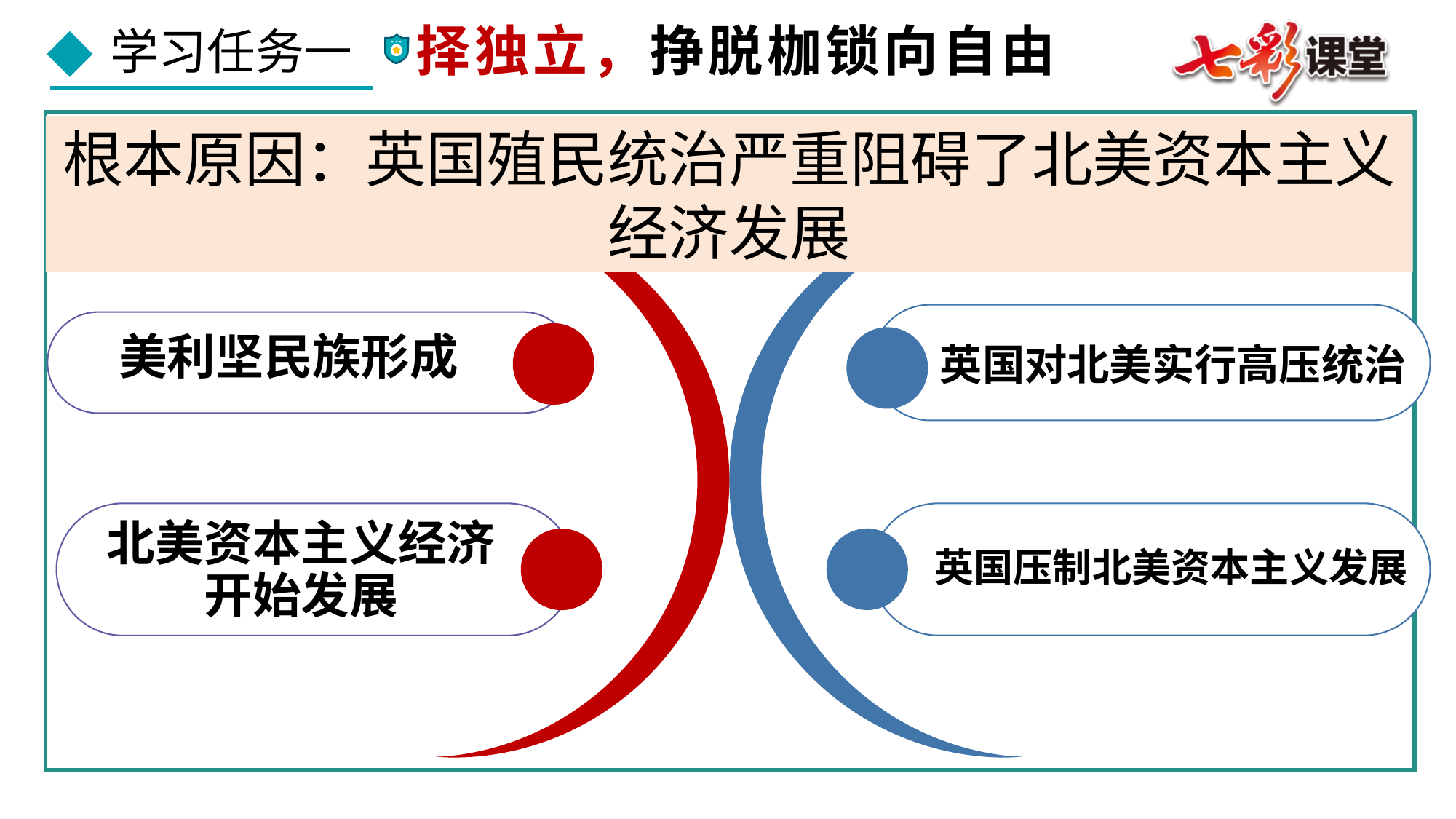

择独立，挣脱枷锁向自由
根本原因：英国殖民统治严重阻碍了北美资本主义经济发展

美利坚民族形成

英国对北美实行高压统治

北美资本主义经济开始发展

英国压制北美资本主义发展